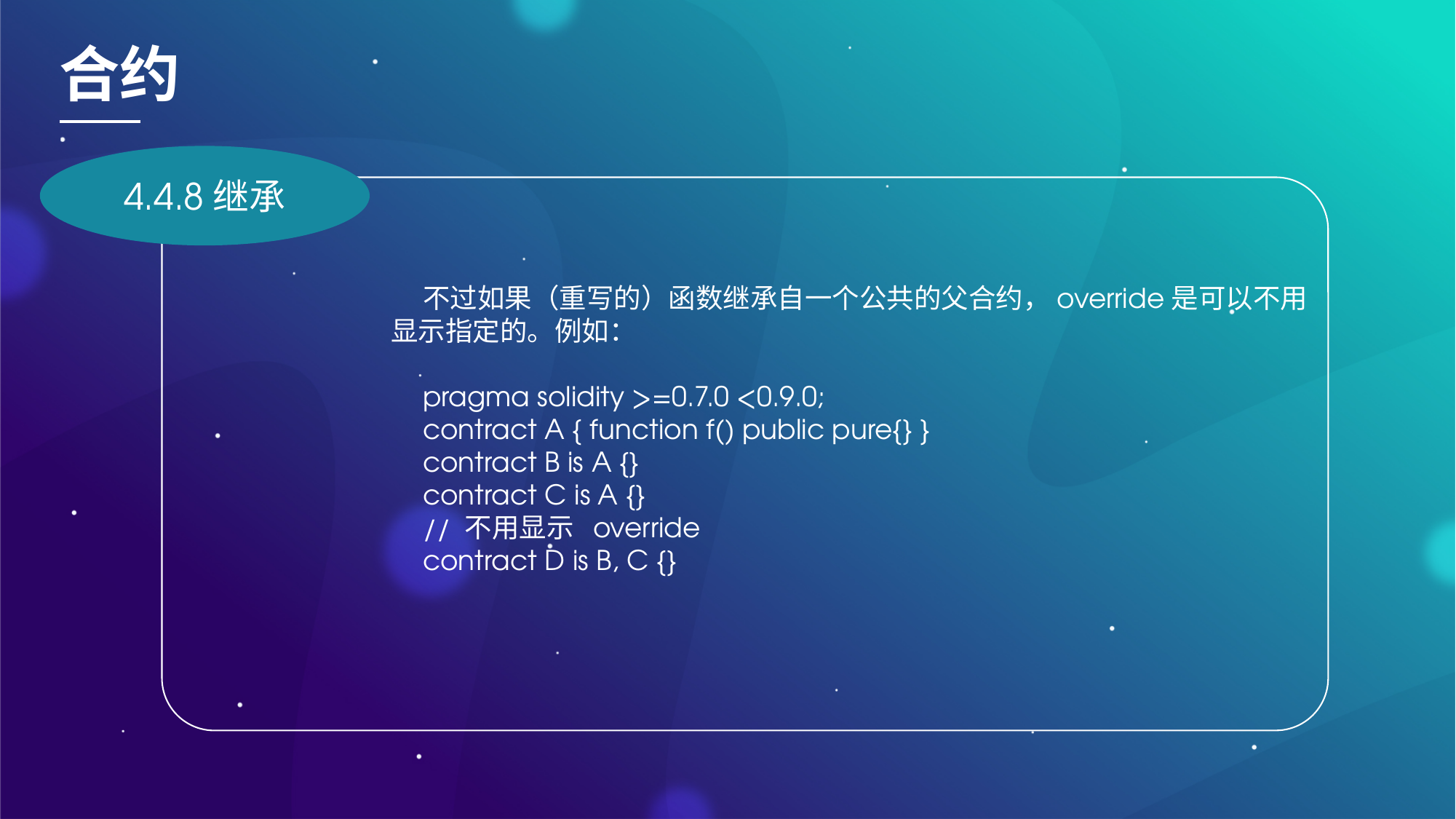

合约
4.4.8继承

不过如果（重写的）函数继承自一个公共的父合约，override是可以不用显示指定的。例如：

pragma solidity >=0.7.0 <0.9.0;
contract A { function f() public pure{} }
contract B is A {}
contract C is A {}
// 不用显示  override
contract D is B, C {}